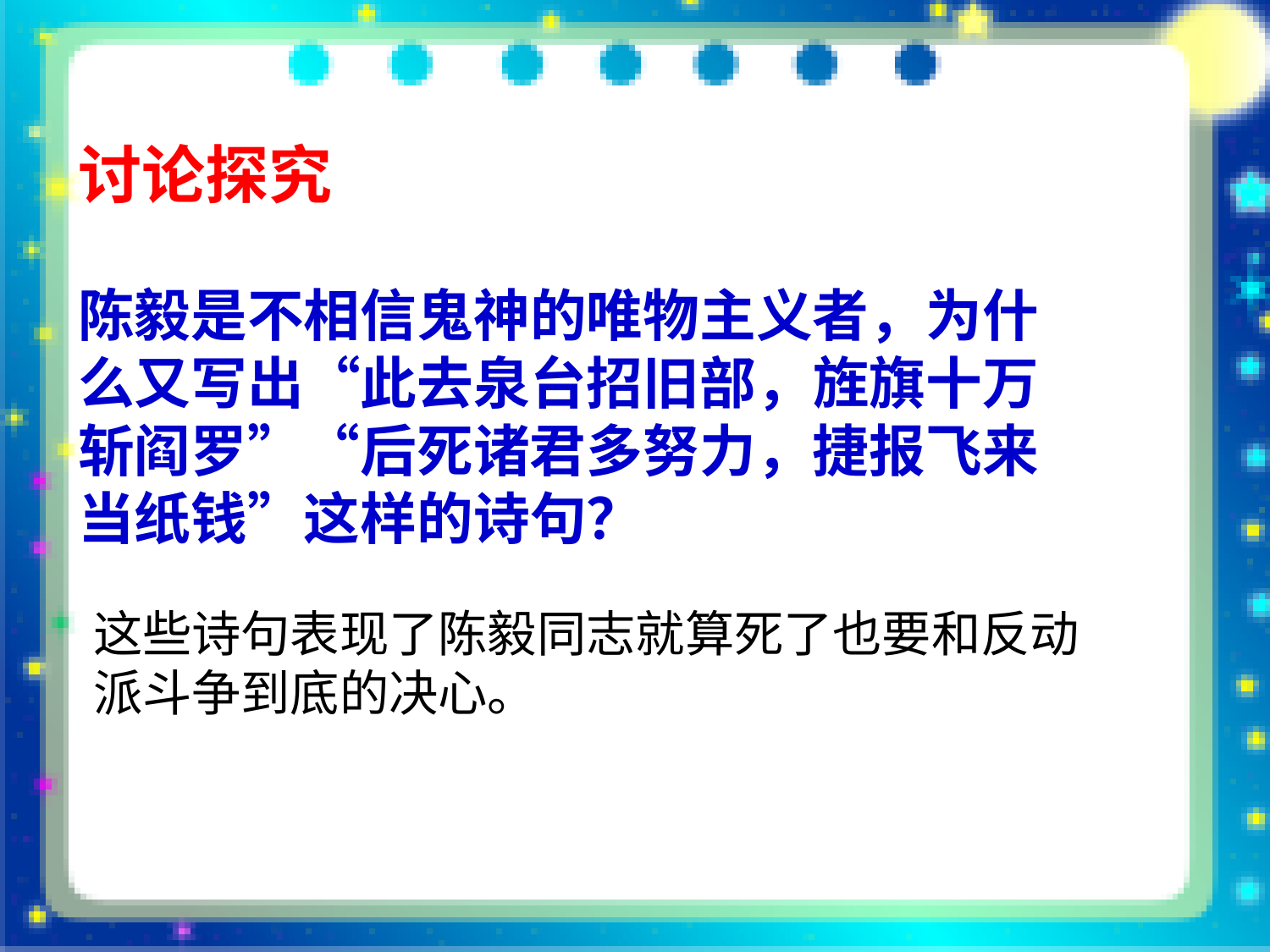

讨论探究
陈毅是不相信鬼神的唯物主义者，为什么又写出“此去泉台招旧部，旌旗十万斩阎罗”“后死诸君多努力，捷报飞来当纸钱”这样的诗句？
这些诗句表现了陈毅同志就算死了也要和反动派斗争到底的决心。